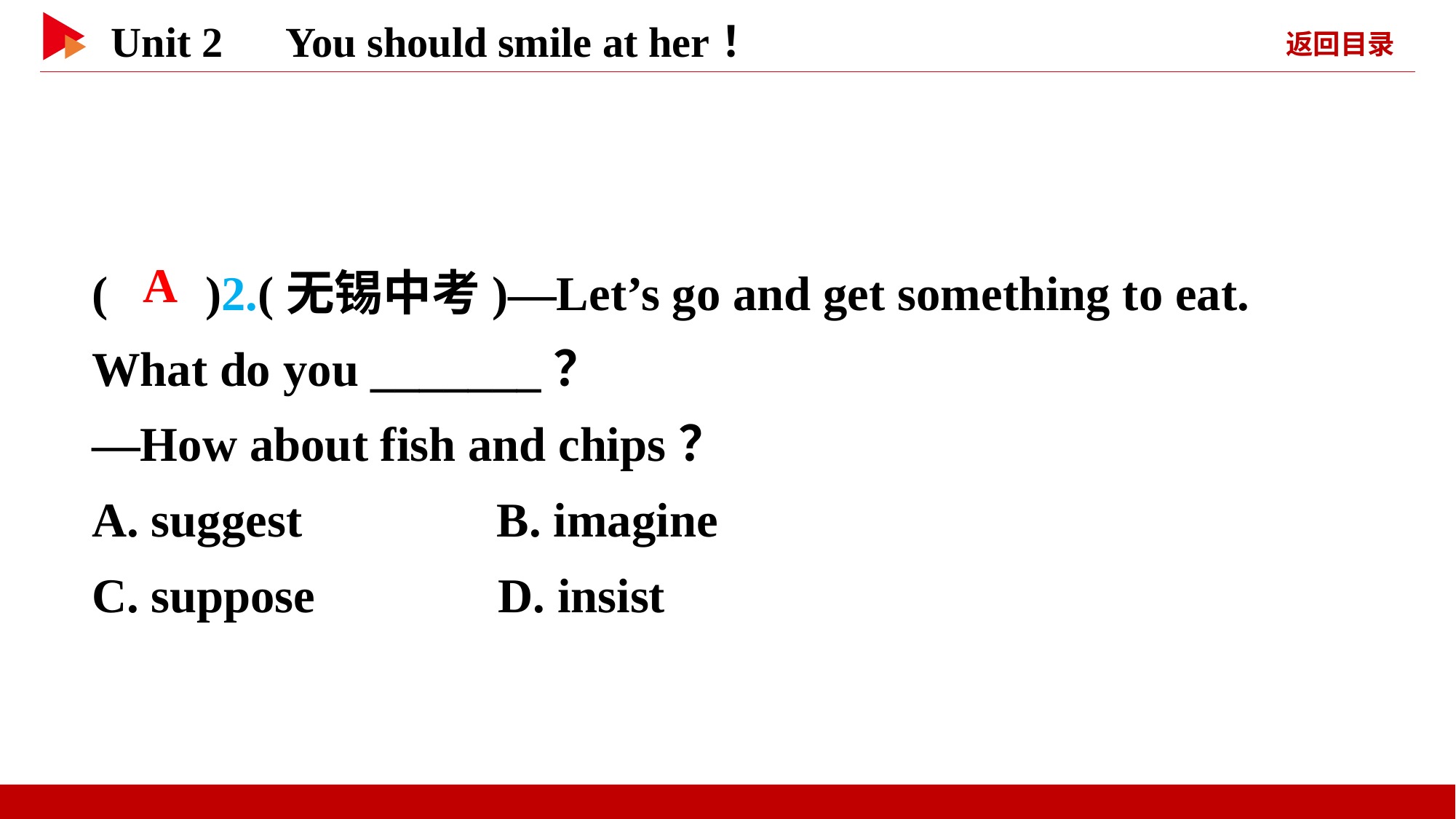

(        )2.(无锡中考)—Let’s go and get something to eat. What do you _______？
—How about fish and chips？
A. suggest                B. imagine
C. suppose               D. insist
   A